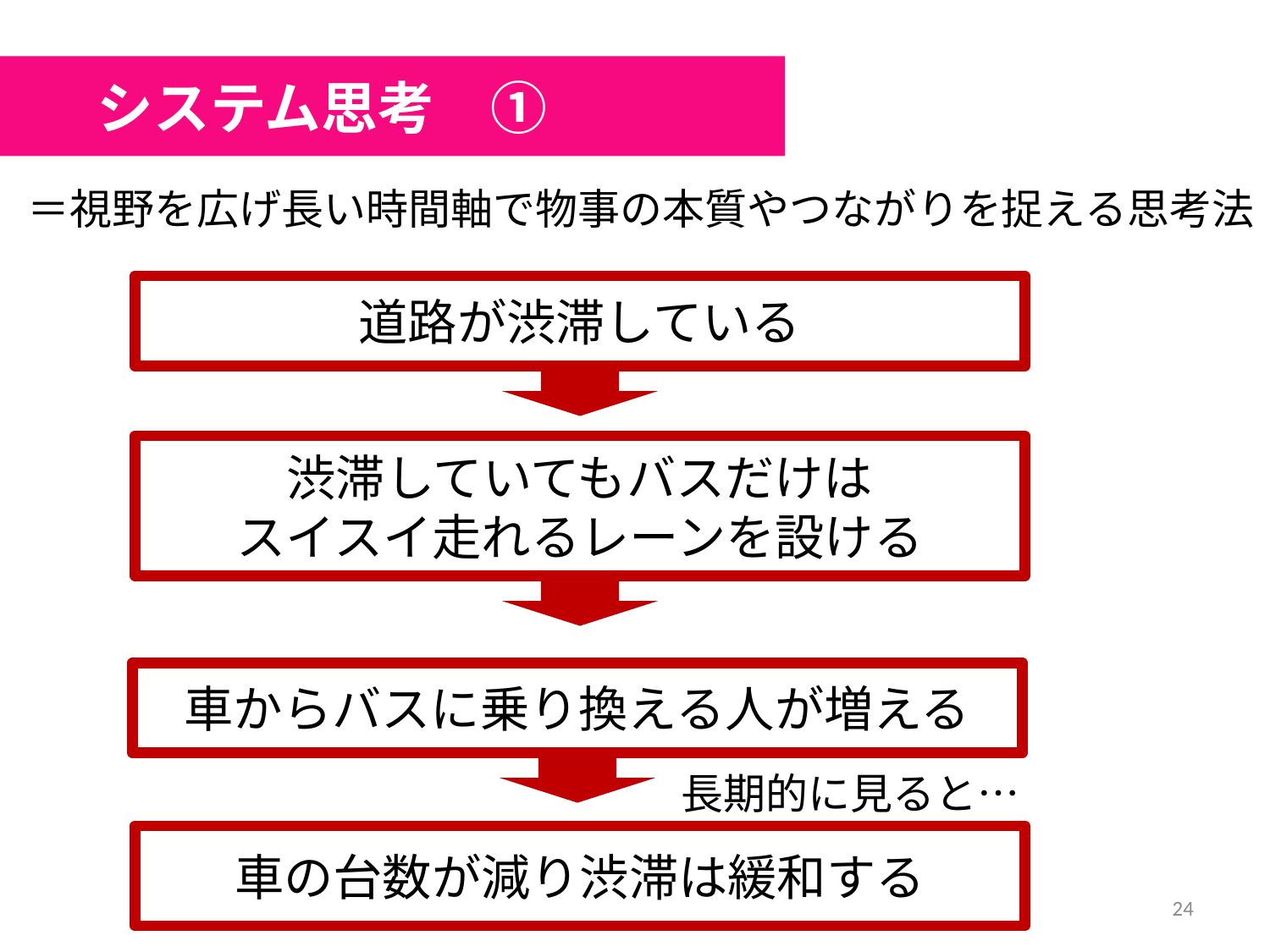

システム思考　①
＝視野を広げ長い時間軸で物事の本質やつながりを捉える思考法
道路が渋滞している

渋滞していてもバスだけは
スイスイ走れるレーンを設ける

車からバスに乗り換える人が増える

長期的に見ると…
車の台数が減り渋滞は緩和する
24